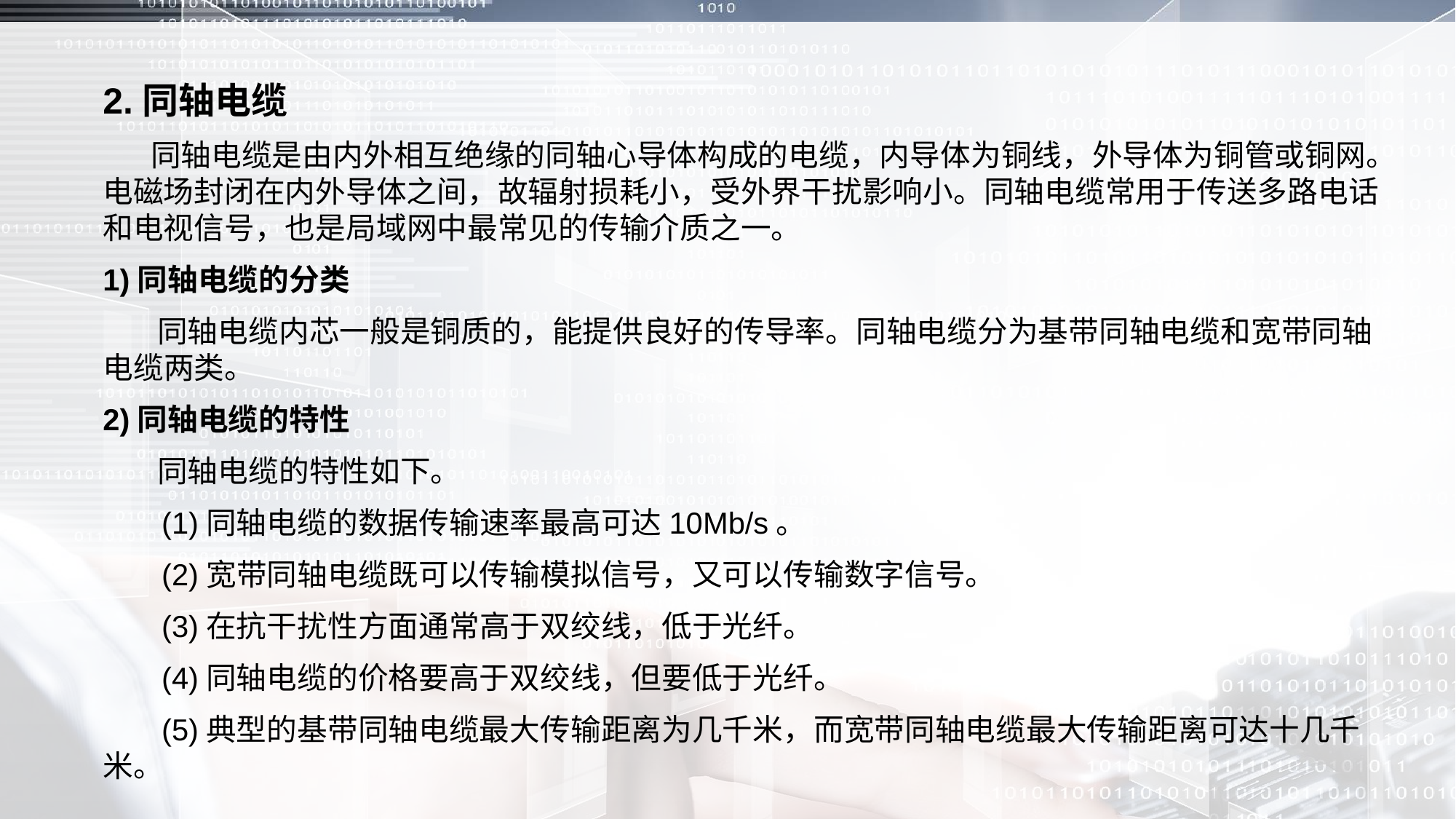

2.同轴电缆
      同轴电缆是由内外相互绝缘的同轴心导体构成的电缆，内导体为铜线，外导体为铜管或铜网。电磁场封闭在内外导体之间，故辐射损耗小，受外界干扰影响小。同轴电缆常用于传送多路电话和电视信号，也是局域网中最常见的传输介质之一。
1)同轴电缆的分类
       同轴电缆内芯一般是铜质的，能提供良好的传导率。同轴电缆分为基带同轴电缆和宽带同轴电缆两类。
2)同轴电缆的特性
       同轴电缆的特性如下。
       (1)同轴电缆的数据传输速率最高可达10Mb/s。
       (2)宽带同轴电缆既可以传输模拟信号，又可以传输数字信号。
       (3)在抗干扰性方面通常高于双绞线，低于光纤。
       (4)同轴电缆的价格要高于双绞线，但要低于光纤。
       (5)典型的基带同轴电缆最大传输距离为几千米，而宽带同轴电缆最大传输距离可达十几千米。